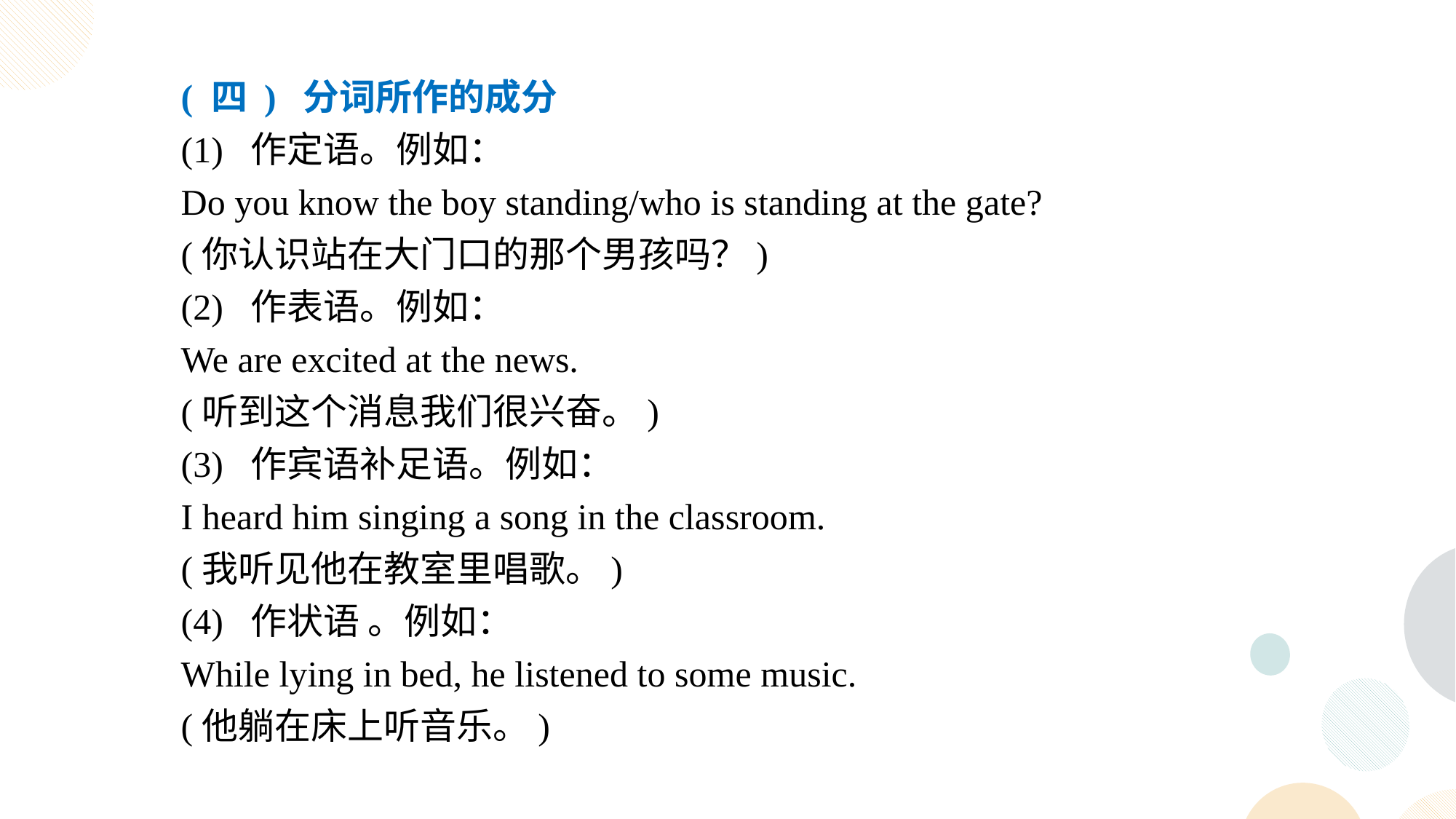

( 四 )  分词所作的成分
(1)  作定语。例如：
Do you know the boy standing/who is standing at the gate?
(你认识站在大门口的那个男孩吗？)
(2)  作表语。例如：
We are excited at the news.
(听到这个消息我们很兴奋。)
(3)  作宾语补足语。例如：
I heard him singing a song in the classroom.
(我听见他在教室里唱歌。)
(4)  作状语 。例如：
While lying in bed, he listened to some music.
(他躺在床上听音乐。)